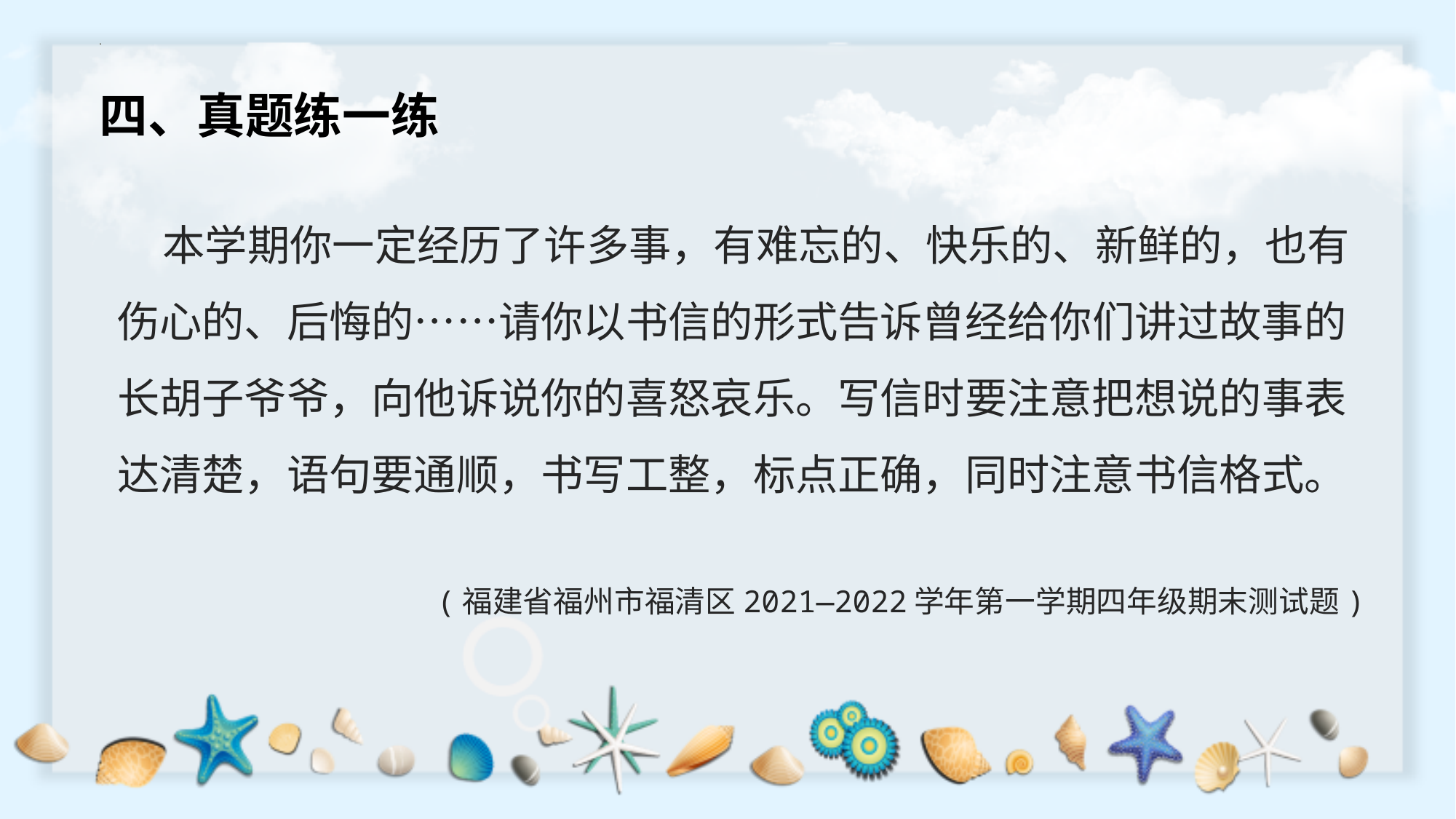

四、真题练一练
    本学期你一定经历了许多事，有难忘的、快乐的、新鲜的，也有伤心的、后悔的……请你以书信的形式告诉曾经给你们讲过故事的长胡子爷爷，向他诉说你的喜怒哀乐。写信时要注意把想说的事表达清楚，语句要通顺，书写工整，标点正确，同时注意书信格式。

(福建省福州市福清区2021—2022学年第一学期四年级期末测试题)